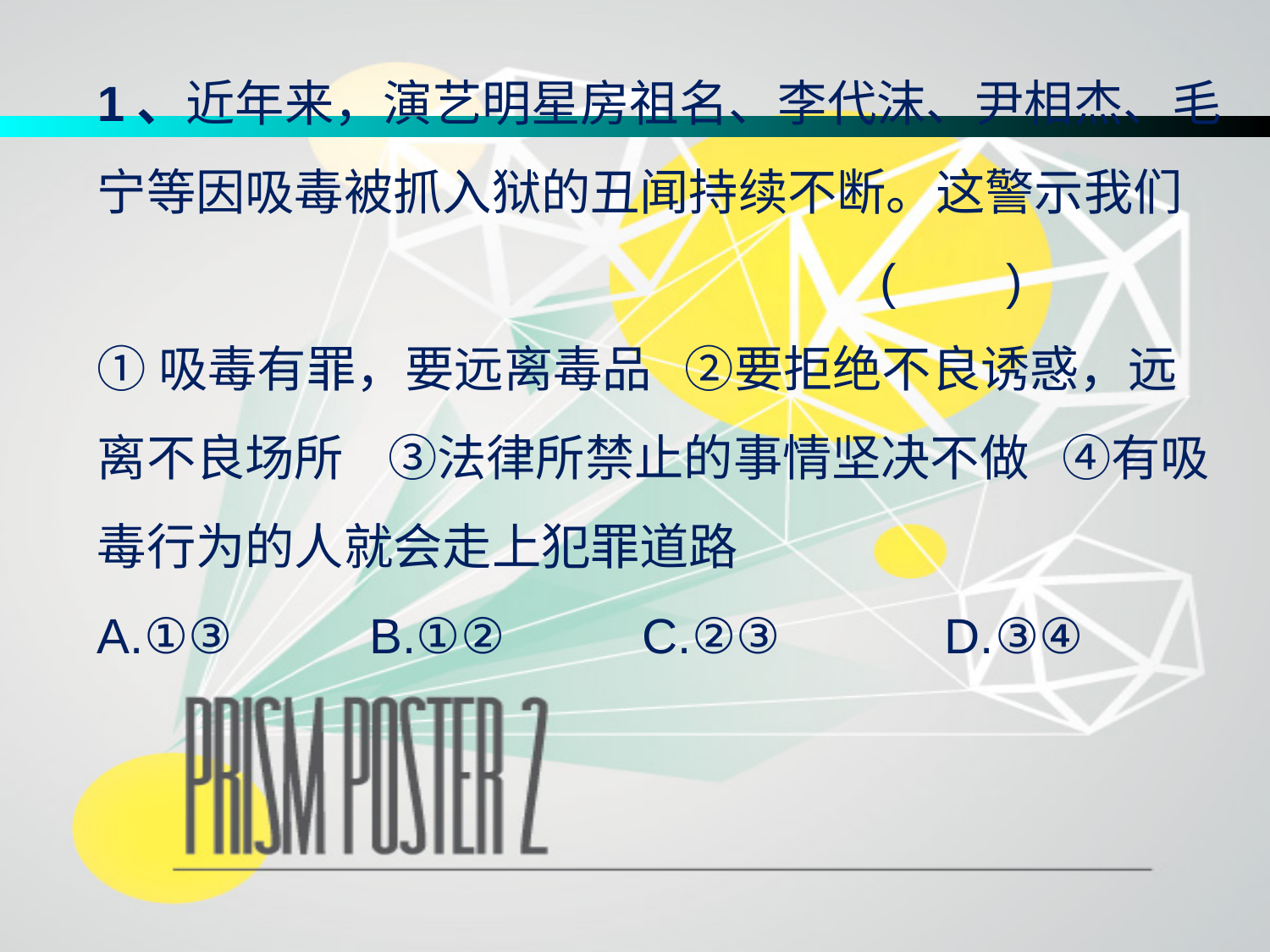

1、近年来，演艺明星房祖名、李代沫、尹相杰、毛宁等因吸毒被抓入狱的丑闻持续不断。这警示我们                                                                          (        )
①吸毒有罪，要远离毒品   ②要拒绝不良诱惑，远离不良场所    ③法律所禁止的事情坚决不做   ④有吸毒行为的人就会走上犯罪道路
A.①③          B.①②          C.②③            D.③④